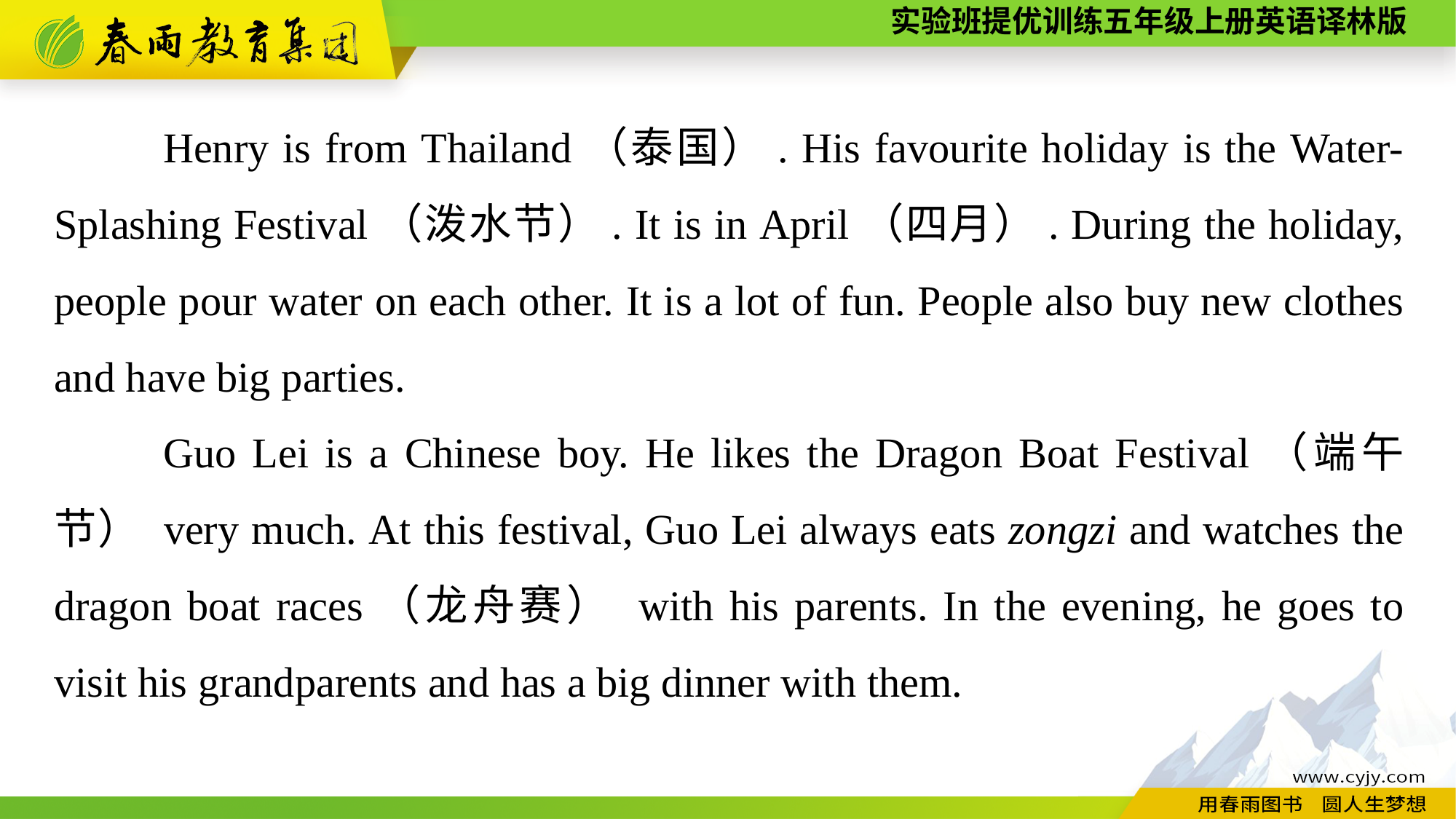

Henry is from Thailand（泰国）. His favourite holiday is the Water-Splashing Festival（泼水节）. It is in April（四月）. During the holiday, people pour water on each other. It is a lot of fun. People also buy new clothes and have big parties.
	Guo Lei is a Chinese boy. He likes the Dragon Boat Festival（端午节） very much. At this festival, Guo Lei always eats zongzi and watches the dragon boat races（龙舟赛） with his parents. In the evening, he goes to visit his grandparents and has a big dinner with them.